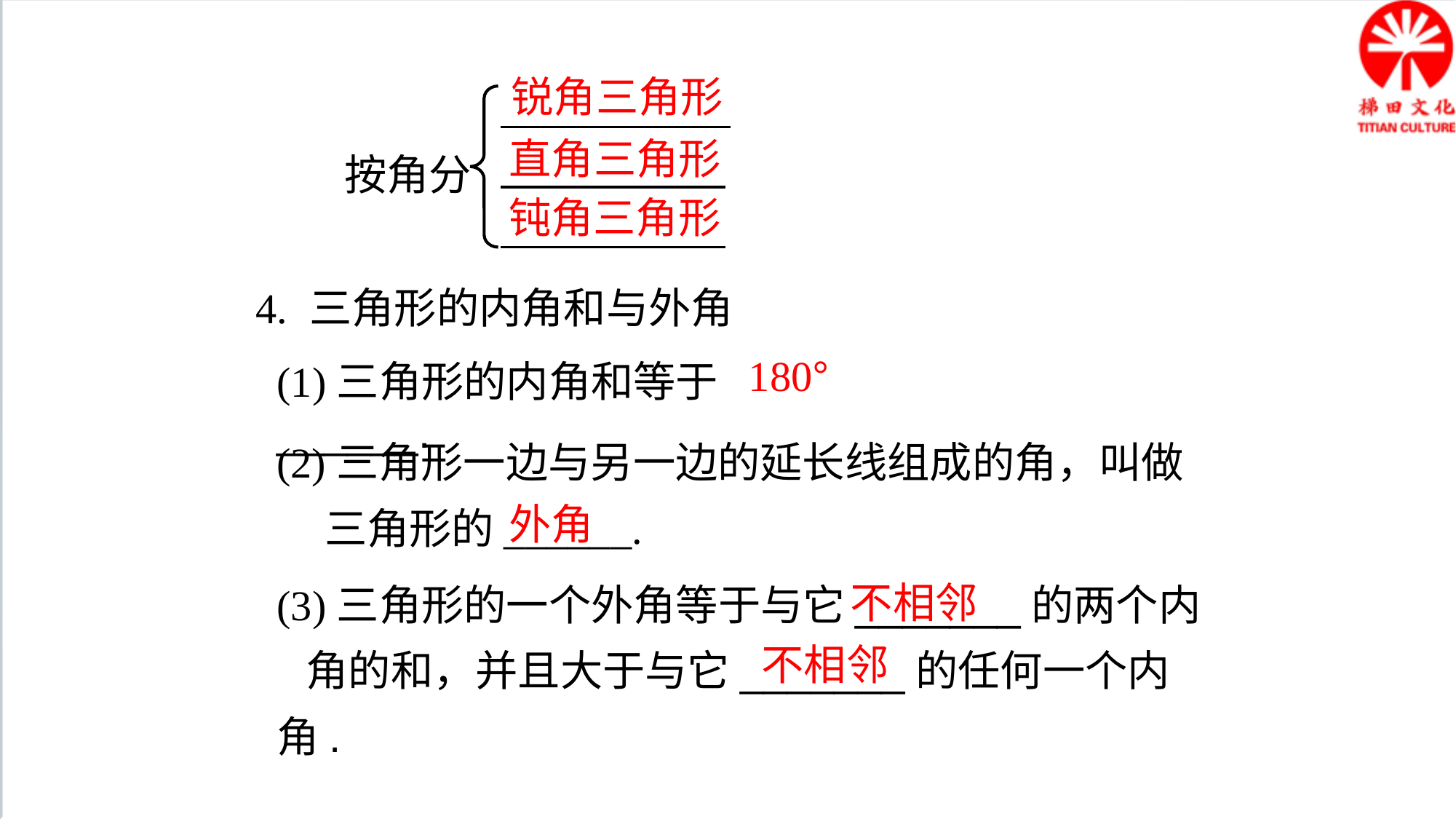

锐角三角形

直角三角形
按角分
钝角三角形
4. 三角形的内角和与外角
180°
(1)三角形的内角和等于______.
(2)三角形一边与另一边的延长线组成的角，叫做
    三角形的______.
外角
(3)三角形的一个外角等于与它_______的两个内
  角的和，并且大于与它_______的任何一个内角.
不相邻
不相邻